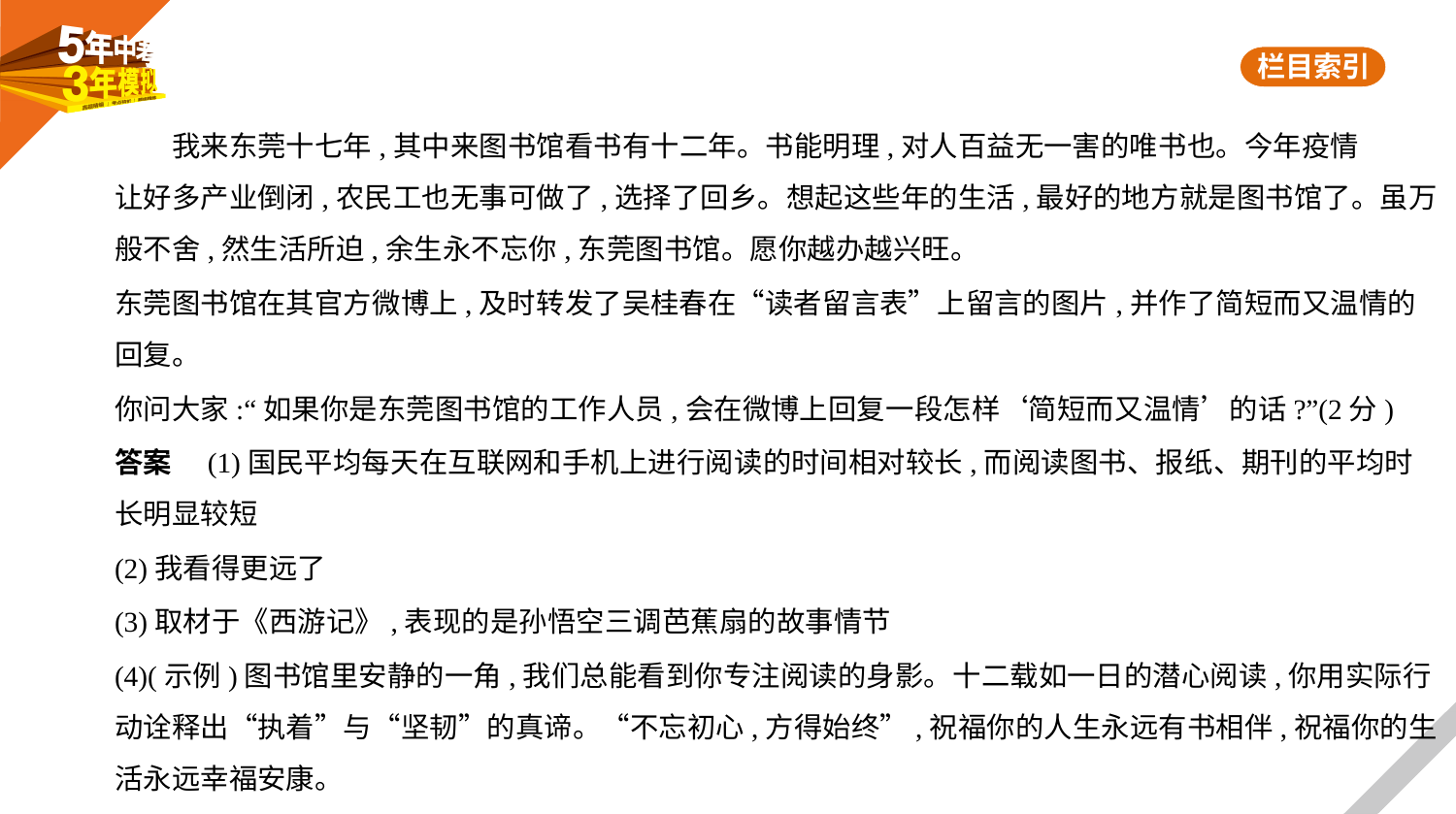

我来东莞十七年,其中来图书馆看书有十二年。书能明理,对人百益无一害的唯书也。今年疫情
让好多产业倒闭,农民工也无事可做了,选择了回乡。想起这些年的生活,最好的地方就是图书馆了。虽万
般不舍,然生活所迫,余生永不忘你,东莞图书馆。愿你越办越兴旺。
东莞图书馆在其官方微博上,及时转发了吴桂春在“读者留言表”上留言的图片,并作了简短而又温情的
回复。
你问大家:“如果你是东莞图书馆的工作人员,会在微博上回复一段怎样‘简短而又温情’的话?”(2分)
答案　(1)国民平均每天在互联网和手机上进行阅读的时间相对较长,而阅读图书、报纸、期刊的平均时
长明显较短
(2)我看得更远了
(3)取材于《西游记》,表现的是孙悟空三调芭蕉扇的故事情节
(4)(示例)图书馆里安静的一角,我们总能看到你专注阅读的身影。十二载如一日的潜心阅读,你用实际行
动诠释出“执着”与“坚韧”的真谛。“不忘初心,方得始终”,祝福你的人生永远有书相伴,祝福你的生
活永远幸福安康。